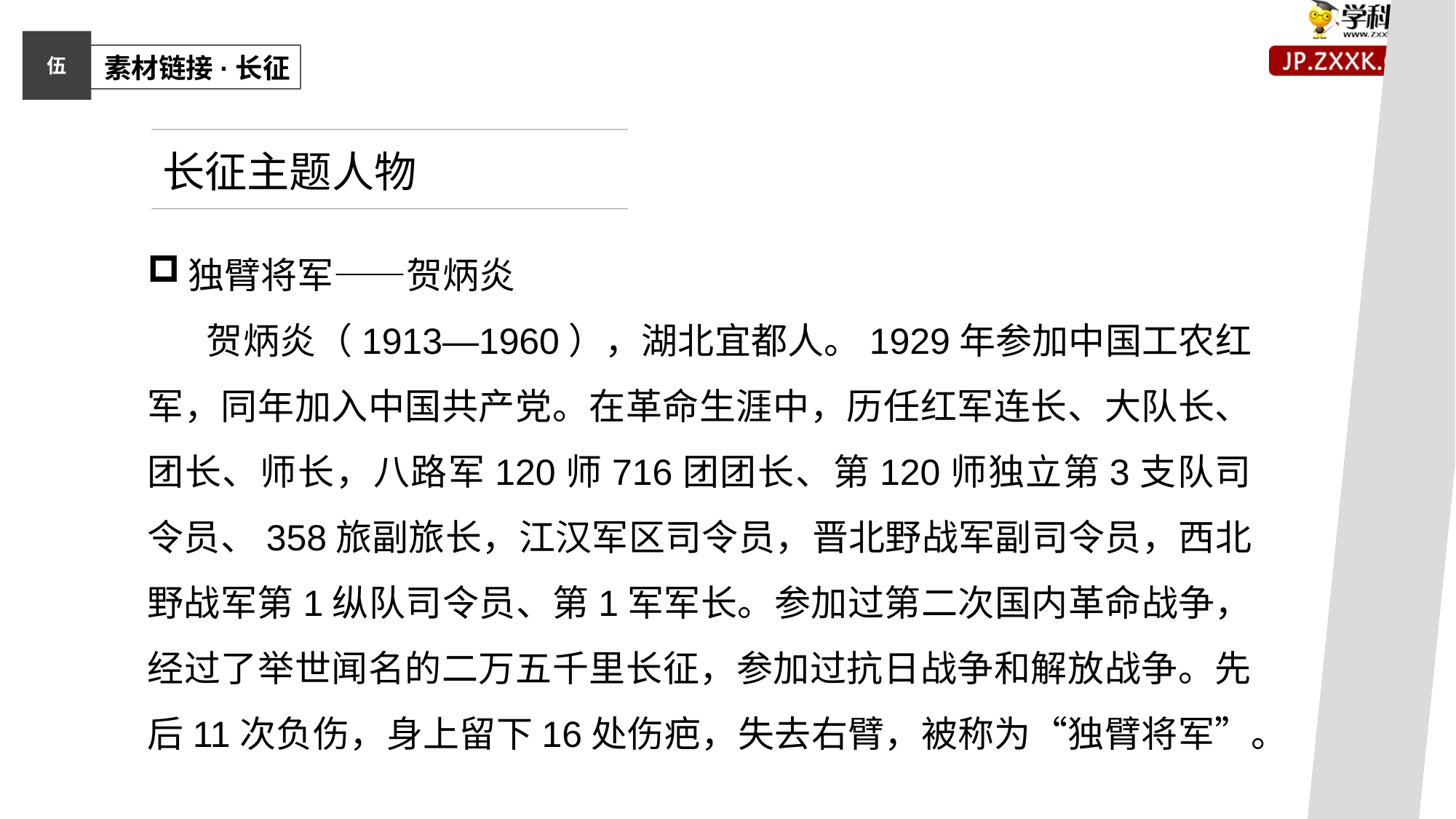

伍
  素材链接·长征
长征主题人物
独臂将军——贺炳炎
      贺炳炎（1913—1960），湖北宜都人。1929年参加中国工农红军，同年加入中国共产党。在革命生涯中，历任红军连长、大队长、团长、师长，八路军120师716团团长、第120师独立第3支队司令员、358旅副旅长，江汉军区司令员，晋北野战军副司令员，西北野战军第1纵队司令员、第1军军长。参加过第二次国内革命战争，经过了举世闻名的二万五千里长征，参加过抗日战争和解放战争。先后11次负伤，身上留下16处伤疤，失去右臂，被称为“独臂将军”。